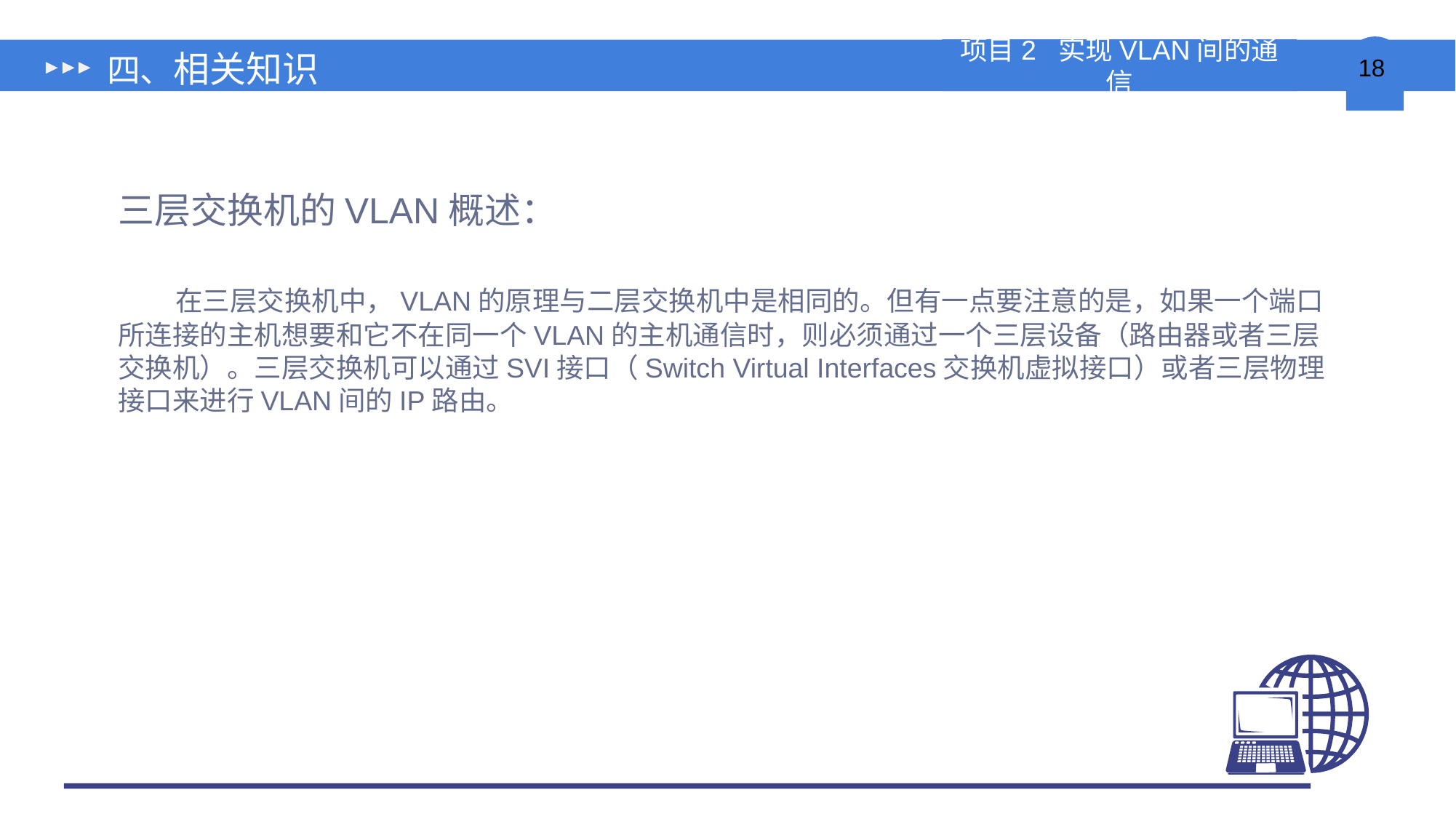

# 四、相关知识
三层交换机的VLAN概述：

      在三层交换机中，VLAN的原理与二层交换机中是相同的。但有一点要注意的是，如果一个端口所连接的主机想要和它不在同一个VLAN的主机通信时，则必须通过一个三层设备（路由器或者三层交换机）。三层交换机可以通过SVI接口（Switch Virtual Interfaces交换机虚拟接口）或者三层物理接口来进行VLAN间的IP路由。